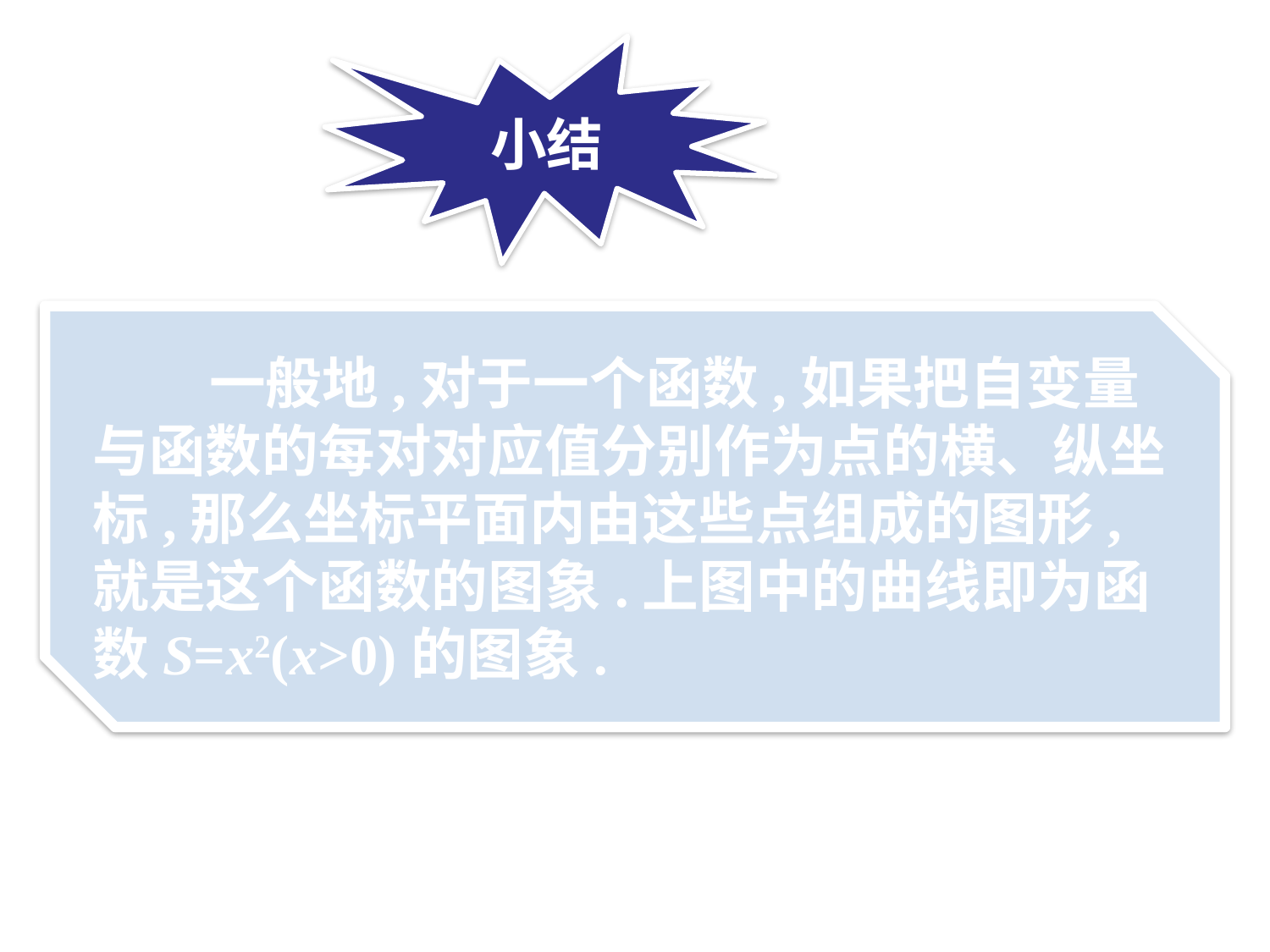

小结
        一般地,对于一个函数,如果把自变量与函数的每对对应值分别作为点的横、纵坐标,那么坐标平面内由这些点组成的图形,就是这个函数的图象.上图中的曲线即为函数S=x2(x>0)的图象.